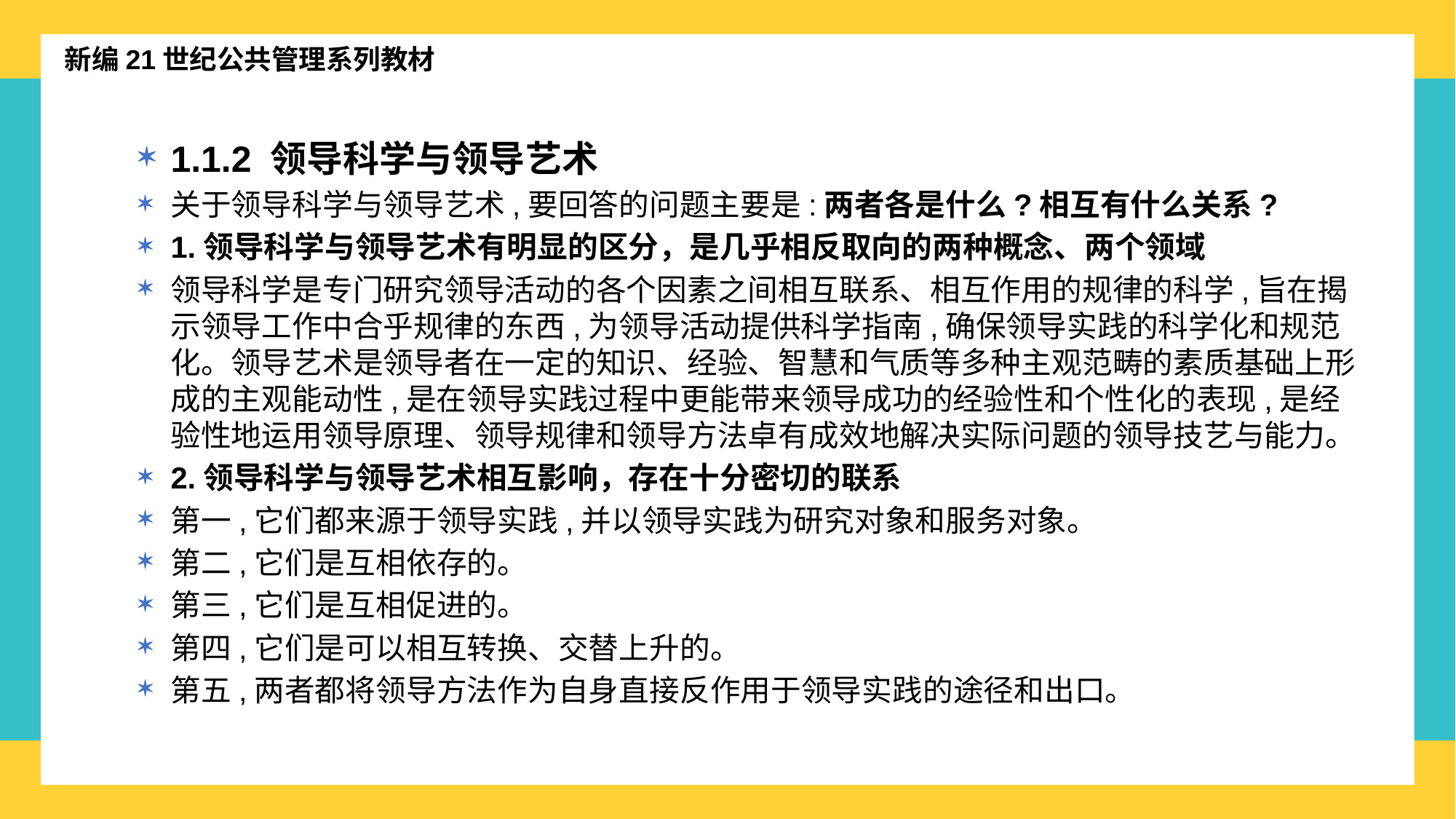

新编21世纪公共管理系列教材
1.1.2 领导科学与领导艺术
关于领导科学与领导艺术,要回答的问题主要是:两者各是什么?相互有什么关系?
1.领导科学与领导艺术有明显的区分，是几乎相反取向的两种概念、两个领域
领导科学是专门研究领导活动的各个因素之间相互联系、相互作用的规律的科学,旨在揭示领导工作中合乎规律的东西,为领导活动提供科学指南,确保领导实践的科学化和规范化。领导艺术是领导者在一定的知识、经验、智慧和气质等多种主观范畴的素质基础上形成的主观能动性,是在领导实践过程中更能带来领导成功的经验性和个性化的表现,是经验性地运用领导原理、领导规律和领导方法卓有成效地解决实际问题的领导技艺与能力。
2.领导科学与领导艺术相互影响，存在十分密切的联系
第一,它们都来源于领导实践,并以领导实践为研究对象和服务对象。
第二,它们是互相依存的。
第三,它们是互相促进的。
第四,它们是可以相互转换、交替上升的。
第五,两者都将领导方法作为自身直接反作用于领导实践的途径和出口。